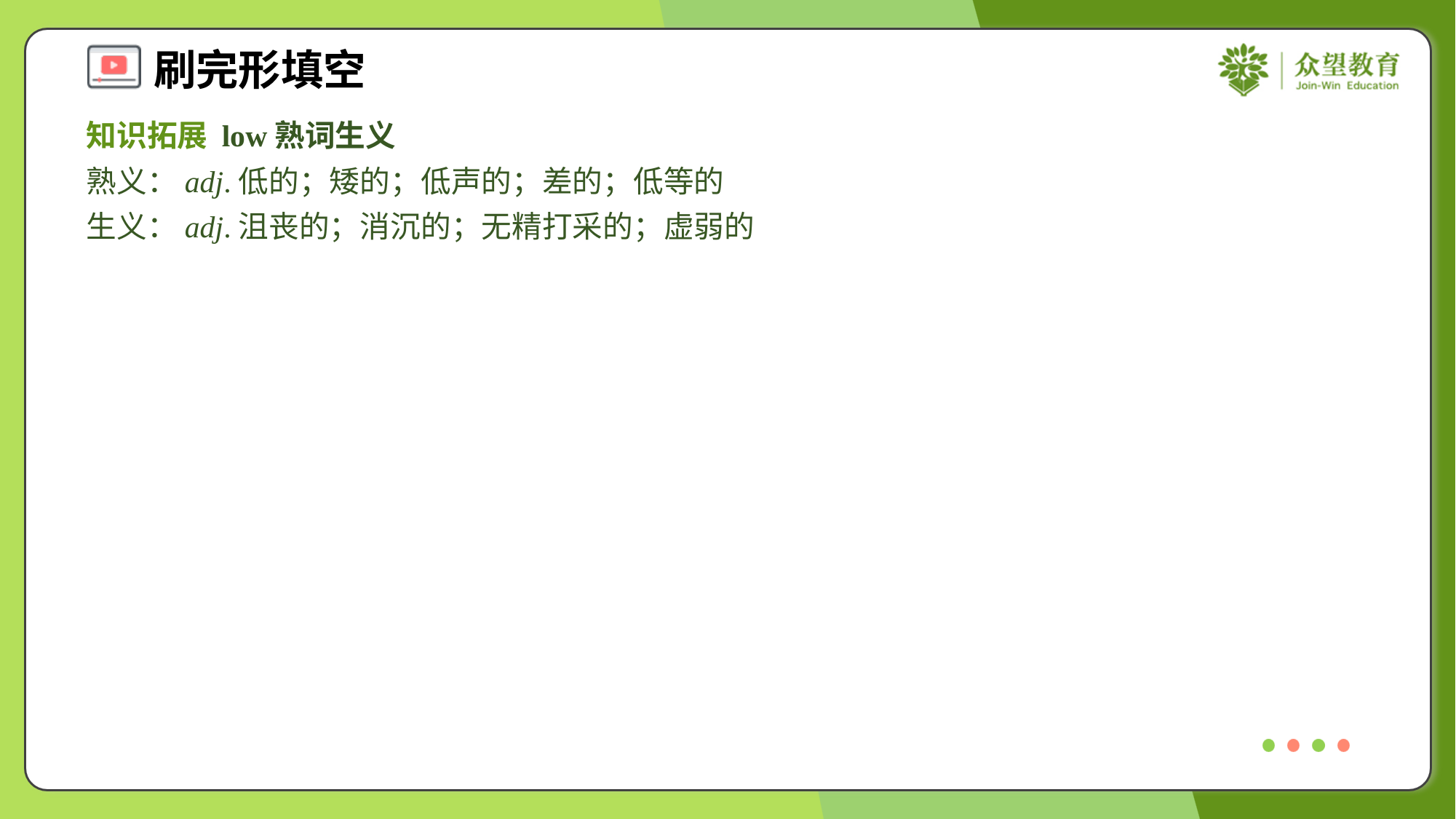

知识拓展 low熟词生义
熟义：adj.低的；矮的；低声的；差的；低等的
生义：adj.沮丧的；消沉的；无精打采的；虚弱的